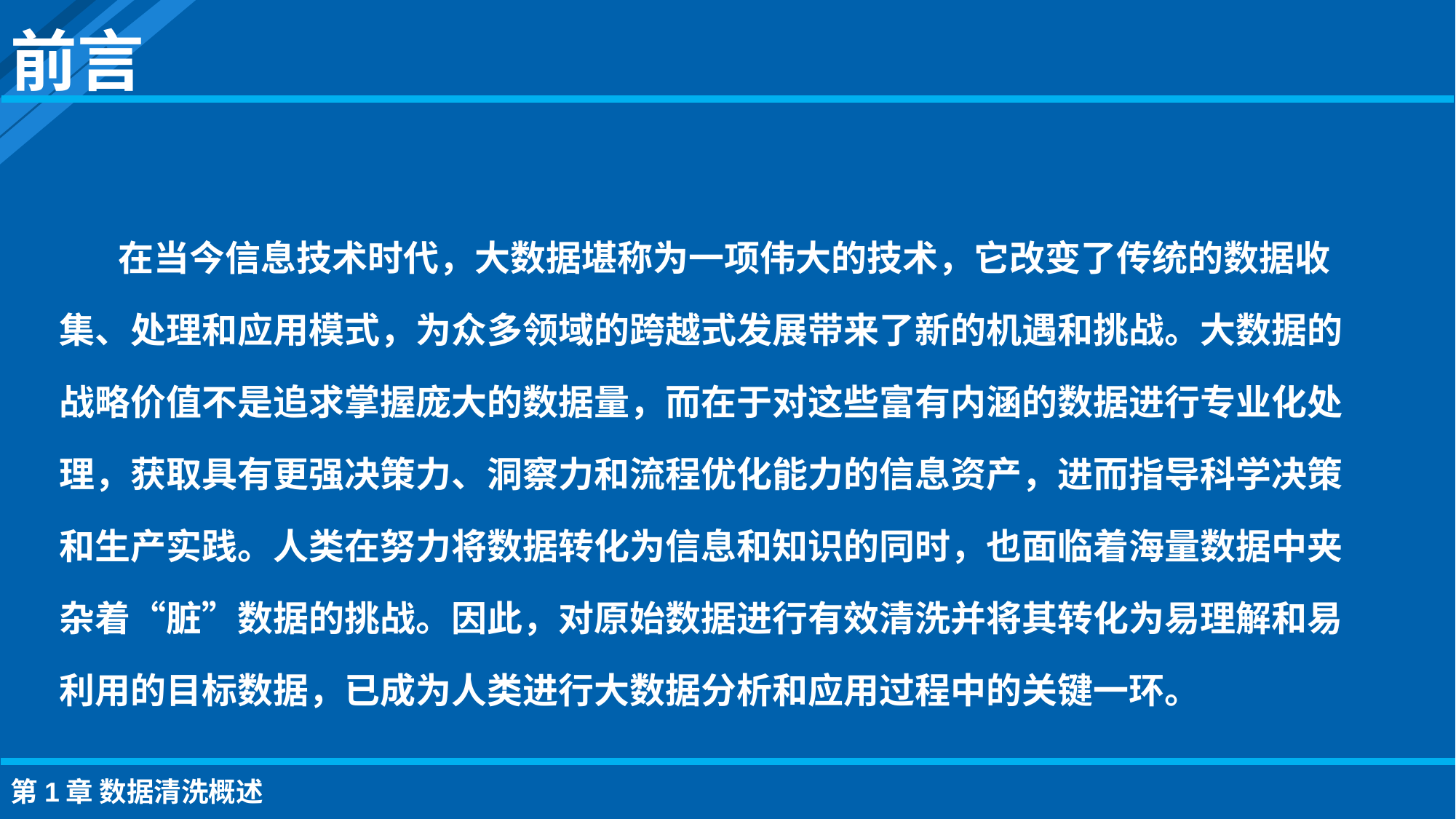

前言

在当今信息技术时代，大数据堪称为一项伟大的技术，它改变了传统的数据收集、处理和应用模式，为众多领域的跨越式发展带来了新的机遇和挑战。大数据的战略价值不是追求掌握庞大的数据量，而在于对这些富有内涵的数据进行专业化处理，获取具有更强决策力、洞察力和流程优化能力的信息资产，进而指导科学决策和生产实践。人类在努力将数据转化为信息和知识的同时，也面临着海量数据中夹杂着“脏”数据的挑战。因此，对原始数据进行有效清洗并将其转化为易理解和易利用的目标数据，已成为人类进行大数据分析和应用过程中的关键一环。
第1章 数据清洗概述